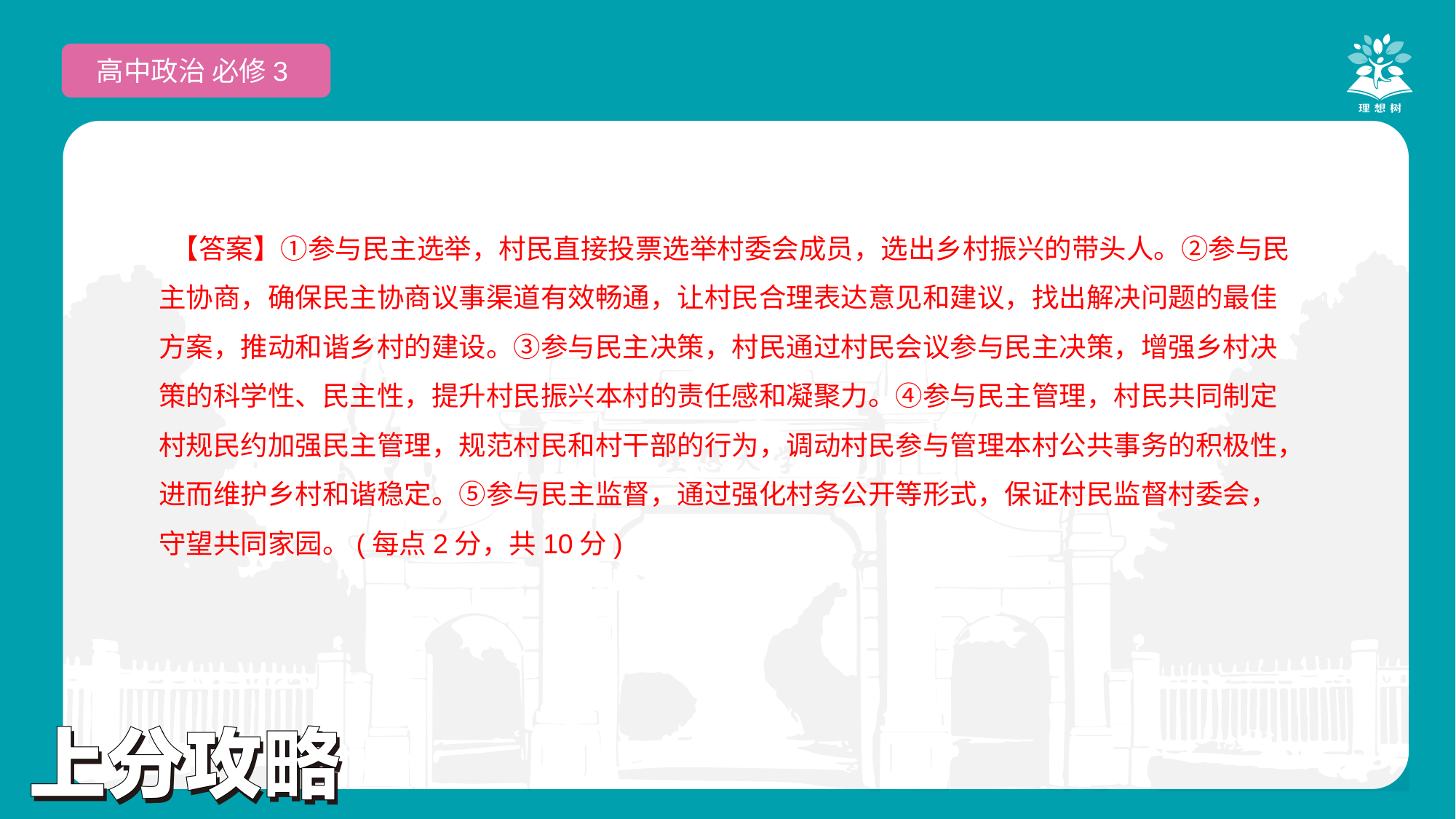

高中政治 必修3
 【答案】①参与民主选举，村民直接投票选举村委会成员，选出乡村振兴的带头人。②参与民主协商，确保民主协商议事渠道有效畅通，让村民合理表达意见和建议，找出解决问题的最佳方案，推动和谐乡村的建设。③参与民主决策，村民通过村民会议参与民主决策，增强乡村决策的科学性、民主性，提升村民振兴本村的责任感和凝聚力。④参与民主管理，村民共同制定村规民约加强民主管理，规范村民和村干部的行为，调动村民参与管理本村公共事务的积极性，进而维护乡村和谐稳定。⑤参与民主监督，通过强化村务公开等形式，保证村民监督村委会，守望共同家园。(每点2分，共10分)